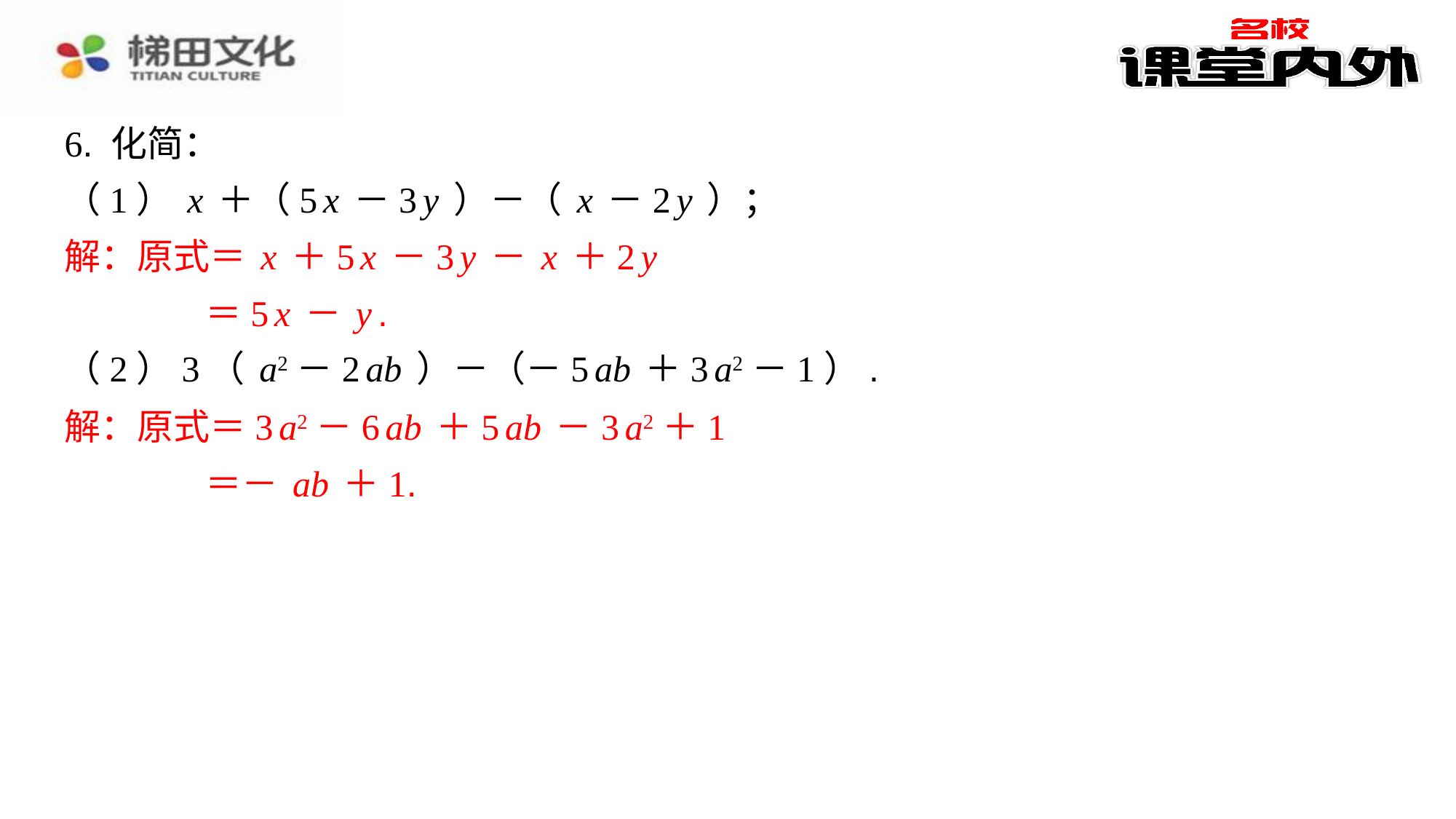

6. 化简：
（1）x＋（5x－3y）－（x－2y）；
解：原式＝x＋5x－3y－x＋2y
＝5x－y.
（2）3（a2－2ab）－（－5ab＋3a2－1）.
解：原式＝3a2－6ab＋5ab－3a2＋1
＝－ab＋1.
解：原式＝x＋5x－3y－x＋2y
＝5x－y.
解：原式＝3a2－6ab＋5ab－3a2＋1
＝－ab＋1.